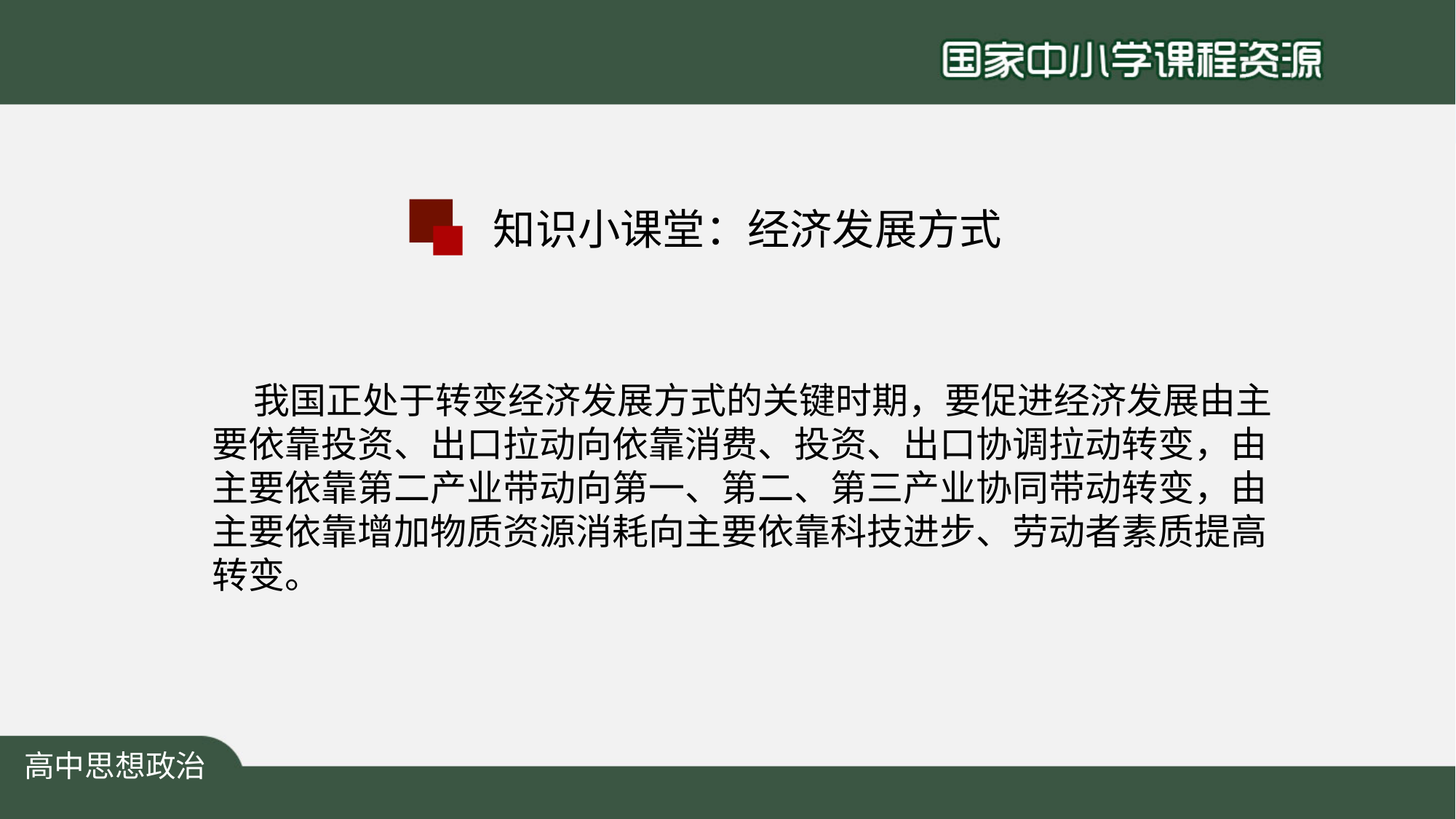

知识小课堂：经济发展方式

    我国正处于转变经济发展方式的关键时期，要促进经济发展由主要依靠投资、出口拉动向依靠消费、投资、出口协调拉动转变，由主要依靠第二产业带动向第一、第二、第三产业协同带动转变，由主要依靠增加物质资源消耗向主要依靠科技进步、劳动者素质提高转变。